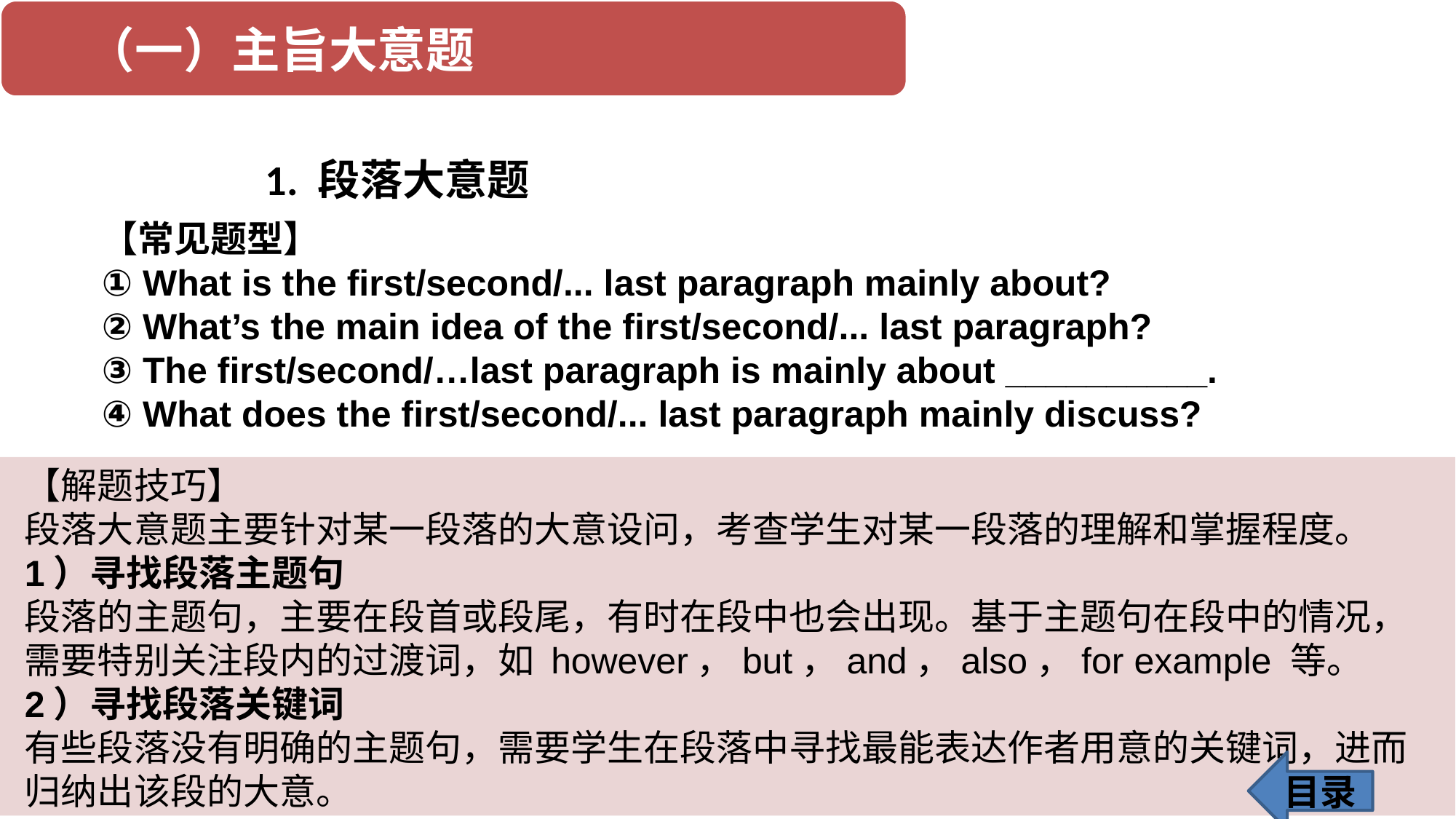

（一）主旨大意题

1. 段落大意题
【常见题型】
① What is the first/second/... last paragraph mainly about?
② What’s the main idea of the first/second/... last paragraph?
③ The first/second/…last paragraph is mainly about __________.
④ What does the first/second/... last paragraph mainly discuss?

【解题技巧】
段落大意题主要针对某一段落的大意设问，考查学生对某一段落的理解和掌握程度。
1）寻找段落主题句
段落的主题句，主要在段首或段尾，有时在段中也会出现。基于主题句在段中的情况，需要特别关注段内的过渡词，如 however，but，and，also，for example 等。
2）寻找段落关键词
有些段落没有明确的主题句，需要学生在段落中寻找最能表达作者用意的关键词，进而归纳出该段的大意。
目录
10